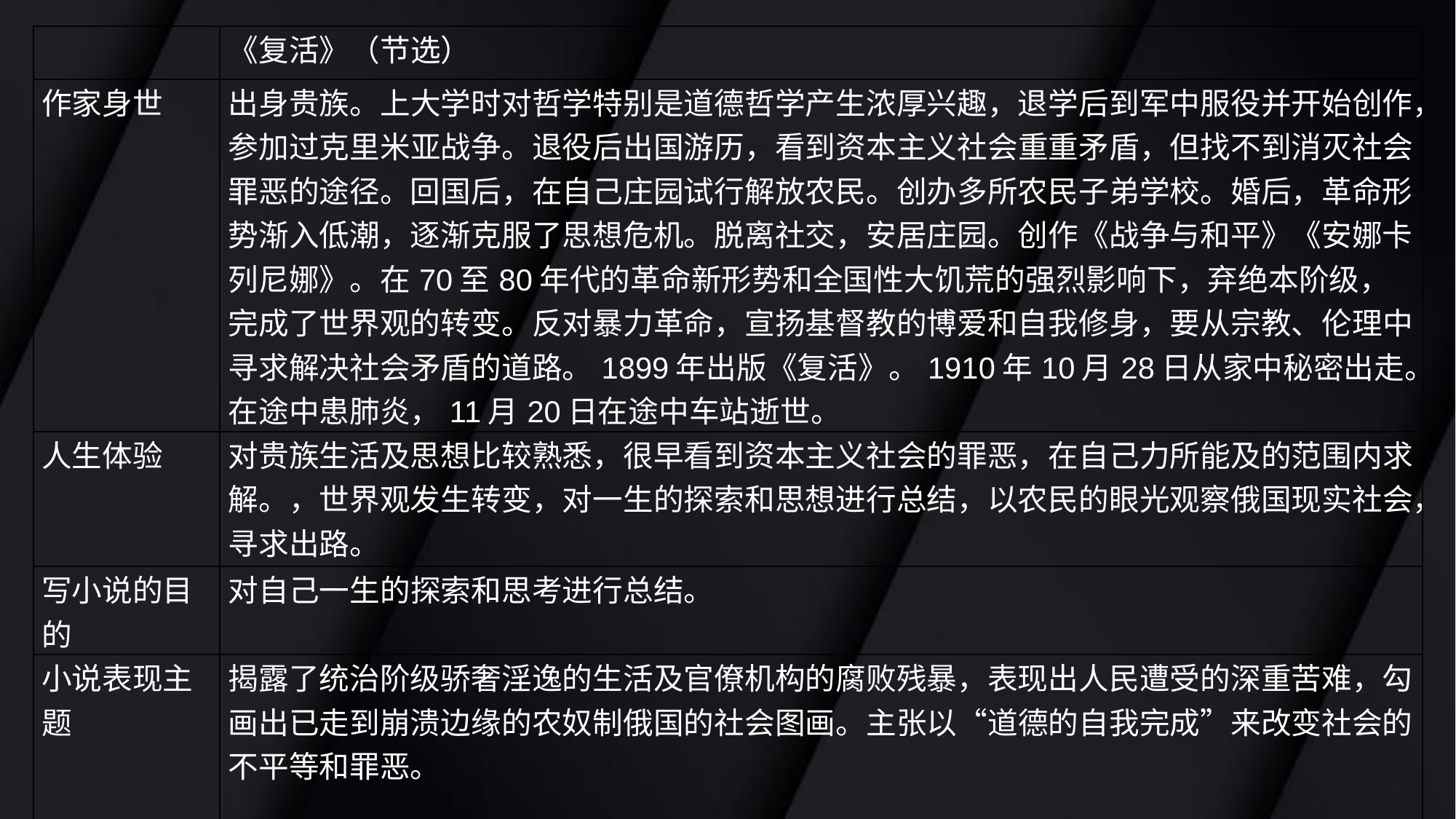

|  | 《复活》（节选） |
| --- | --- |
| 作家身世 | 出身贵族。上大学时对哲学特别是道德哲学产生浓厚兴趣，退学后到军中服役并开始创作，参加过克里米亚战争。退役后出国游历，看到资本主义社会重重矛盾，但找不到消灭社会罪恶的途径。回国后，在自己庄园试行解放农民。创办多所农民子弟学校。婚后，革命形势渐入低潮，逐渐克服了思想危机。脱离社交，安居庄园。创作《战争与和平》《安娜卡列尼娜》。在70至80年代的革命新形势和全国性大饥荒的强烈影响下，弃绝本阶级，完成了世界观的转变。反对暴力革命，宣扬基督教的博爱和自我修身，要从宗教、伦理中寻求解决社会矛盾的道路。1899年出版《复活》。1910年10月28日从家中秘密出走。在途中患肺炎，11月20日在途中车站逝世。 |
| 人生体验 | 对贵族生活及思想比较熟悉，很早看到资本主义社会的罪恶，在自己力所能及的范围内求解。，世界观发生转变，对一生的探索和思想进行总结，以农民的眼光观察俄国现实社会，寻求出路。 |
| 写小说的目的 | 对自己一生的探索和思考进行总结。 |
| 小说表现主题 | 揭露了统治阶级骄奢淫逸的生活及官僚机构的腐败残暴，表现出人民遭受的深重苦难，勾画出已走到崩溃边缘的农奴制俄国的社会图画。主张以“道德的自我完成”来改变社会的不平等和罪恶。 |